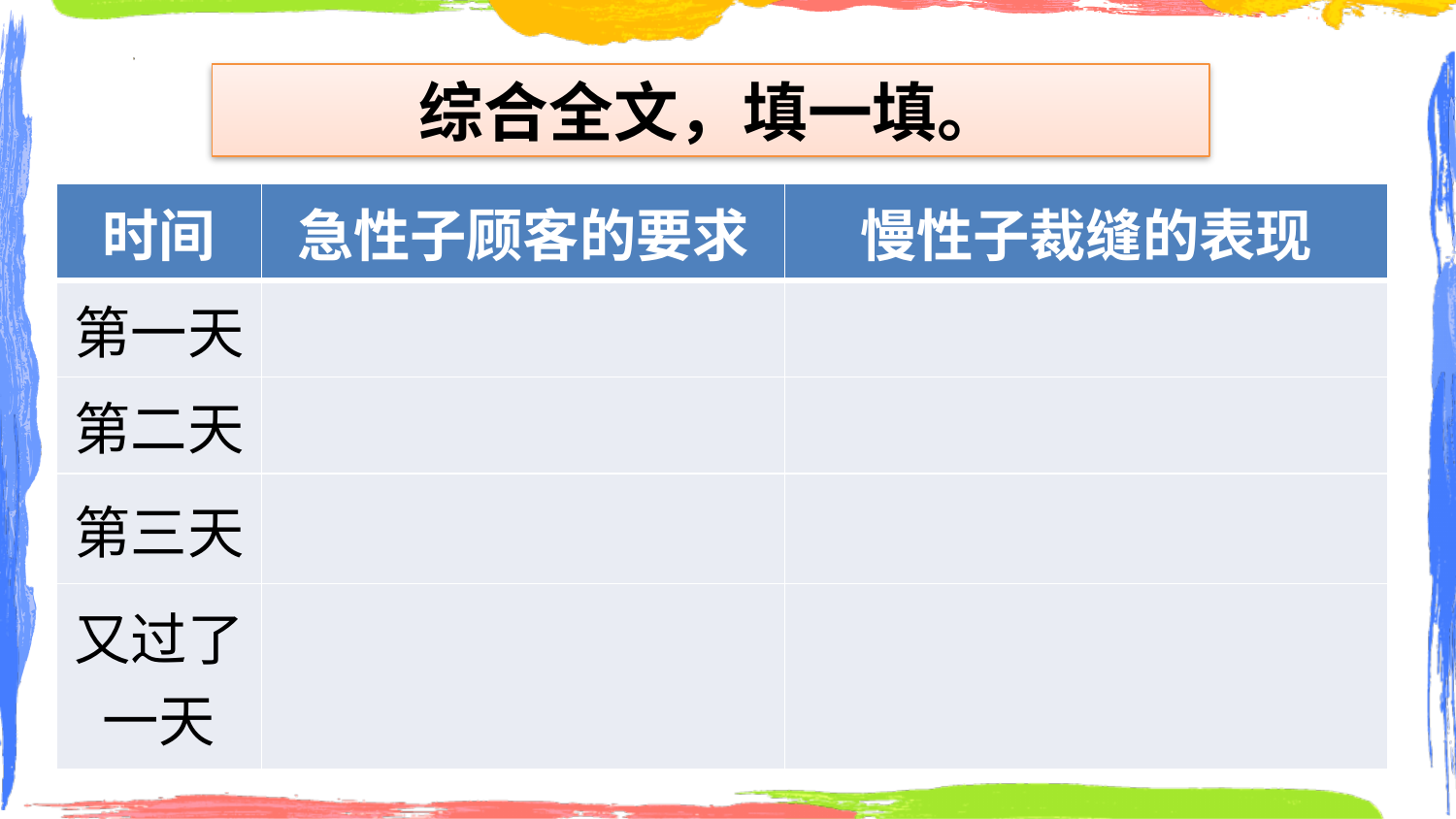

综合全文，填一填。
| 时间 | 急性子顾客的要求 | 慢性子裁缝的表现 |
| --- | --- | --- |
| 第一天 |  |  |
| 第二天 |  |  |
| 第三天 |  |  |
| 又过了一天 |  |  |